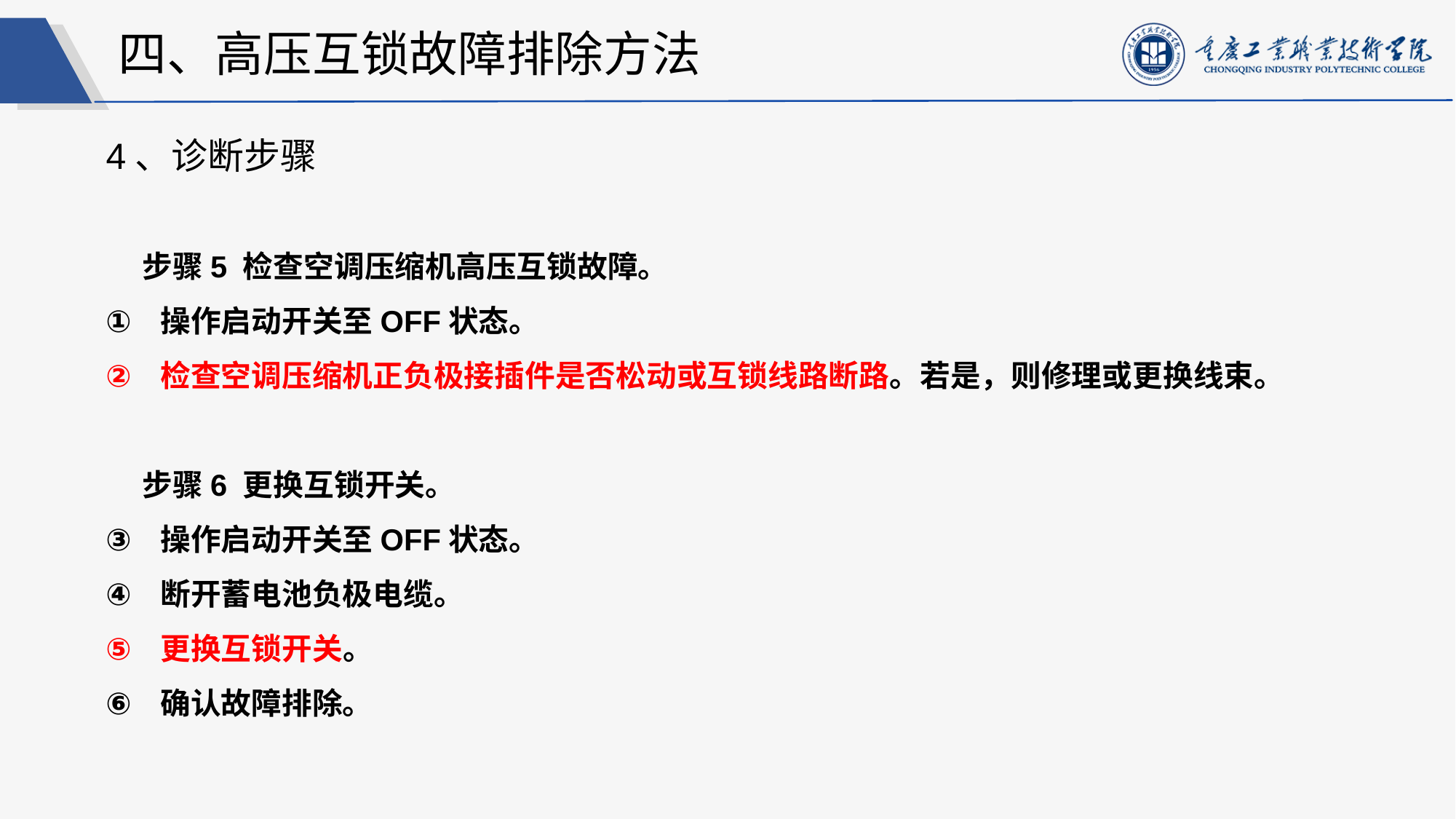

四、高压互锁故障排除方法
4、诊断步骤
步骤5 检查空调压缩机高压互锁故障。
操作启动开关至OFF状态。
检查空调压缩机正负极接插件是否松动或互锁线路断路。若是，则修理或更换线束。

步骤6 更换互锁开关。
操作启动开关至OFF状态。
断开蓄电池负极电缆。
更换互锁开关。
确认故障排除。